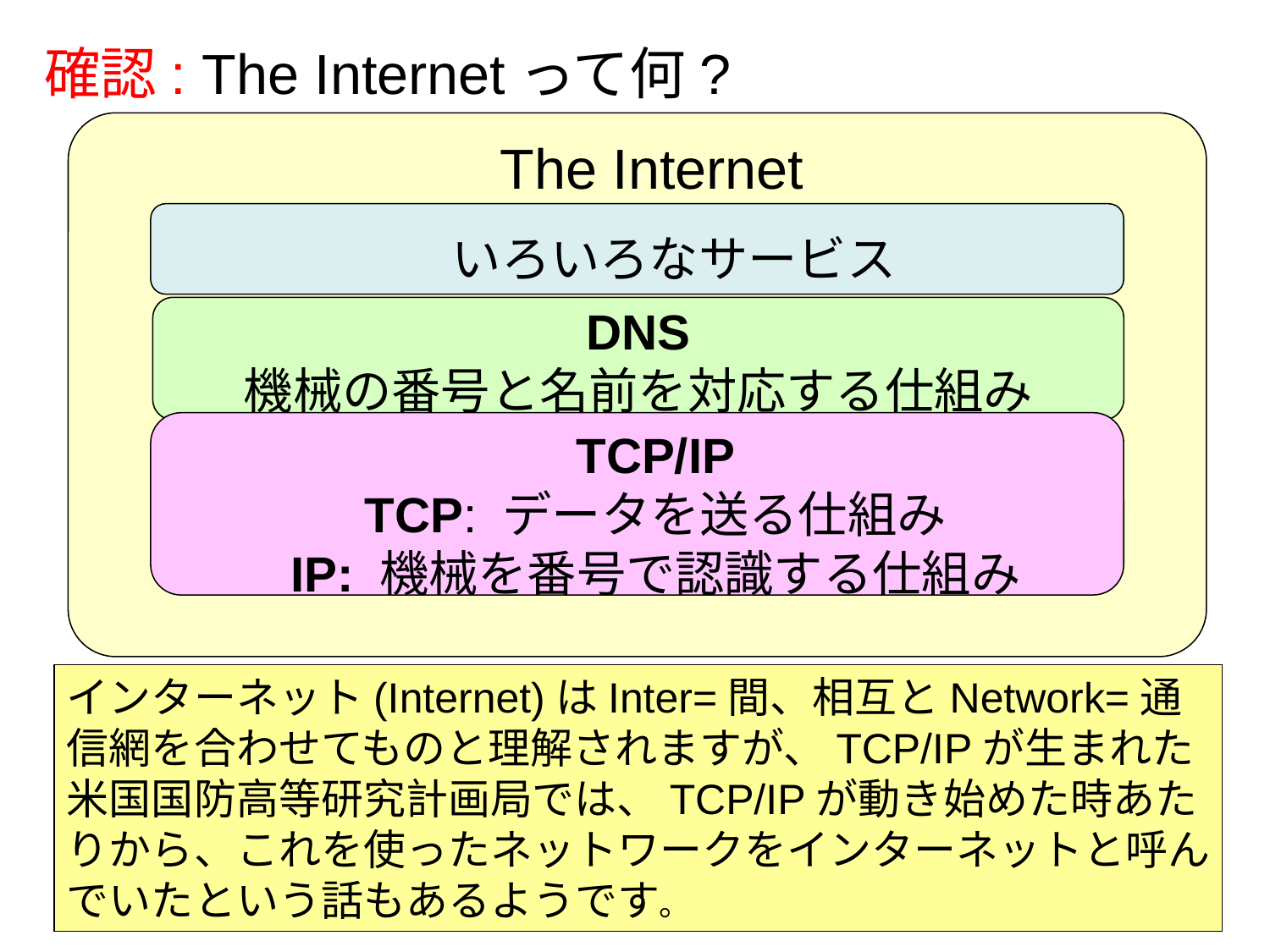

確認: The Internetって何?

The Internet

いろいろなサービス
DNS
機械の番号と名前を対応する仕組み

TCP/IP
TCP: データを送る仕組み
IP: 機械を番号で認識する仕組み
インターネット(Internet)はInter=間、相互とNetwork=通信網を合わせてものと理解されますが、TCP/IPが生まれた米国国防高等研究計画局では、TCP/IPが動き始めた時あたりから、これを使ったネットワークをインターネットと呼んでいたという話もあるようです。
2